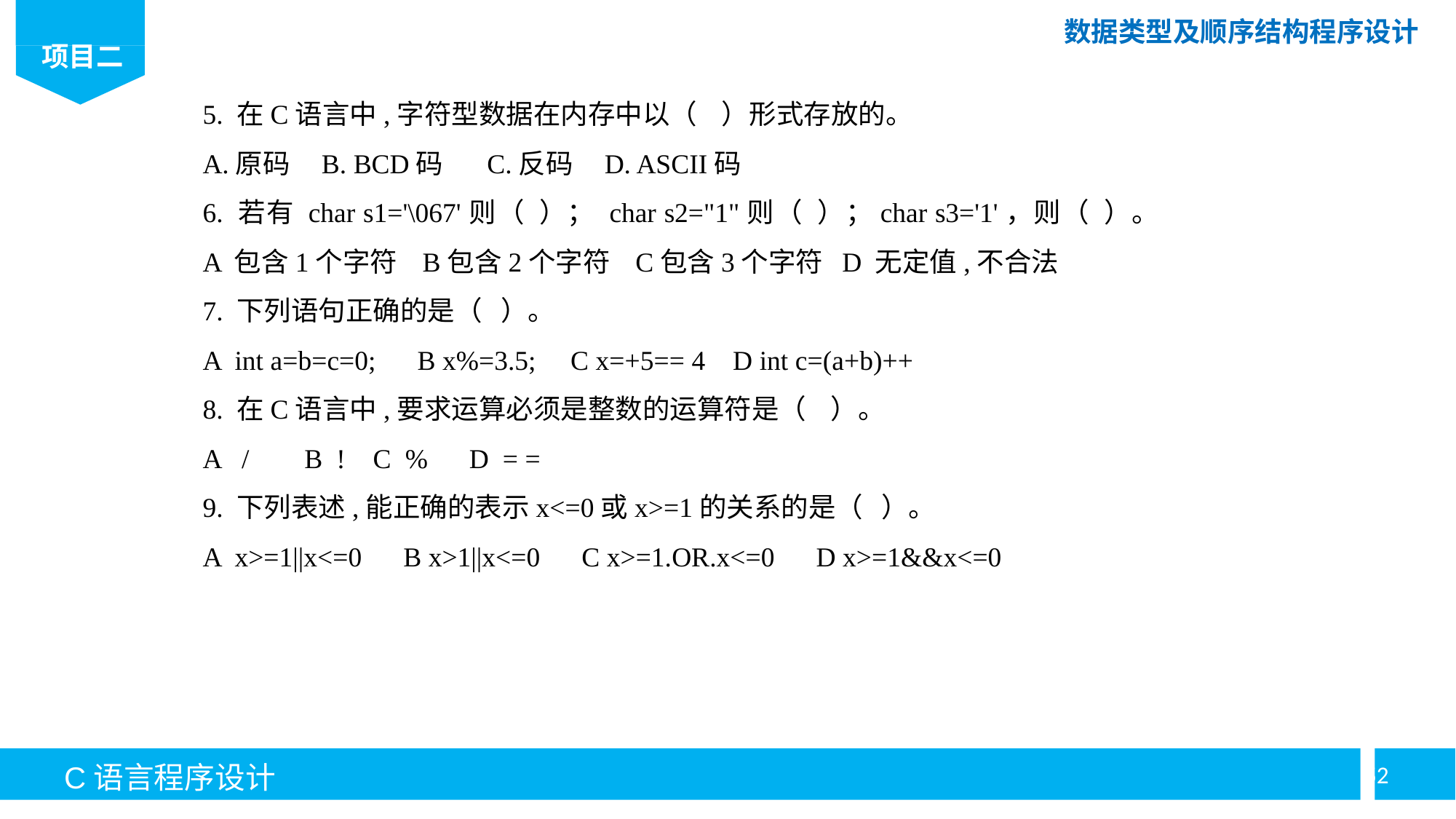

5. 在C语言中,字符型数据在内存中以（    ）形式存放的。
A.原码    B. BCD码      C.反码    D. ASCII码
6. 若有 char s1='\067'则（  ）； char s2="1"则（  ）；char s3='1'，则（  ）。
A 包含1个字符   B包含2个字符   C包含3个字符  D 无定值,不合法
7. 下列语句正确的是（   ）。
A  int a=b=c=0;      B x%=3.5;     C x=+5== 4    D int c=(a+b)++
8. 在C语言中,要求运算必须是整数的运算符是（    ）。
A   /        B  !    C  %      D  = =
9. 下列表述,能正确的表示x<=0或x>=1的关系的是（   ）。
A  x>=1||x<=0      B x>1||x<=0      C x>=1.OR.x<=0      D x>=1&&x<=0